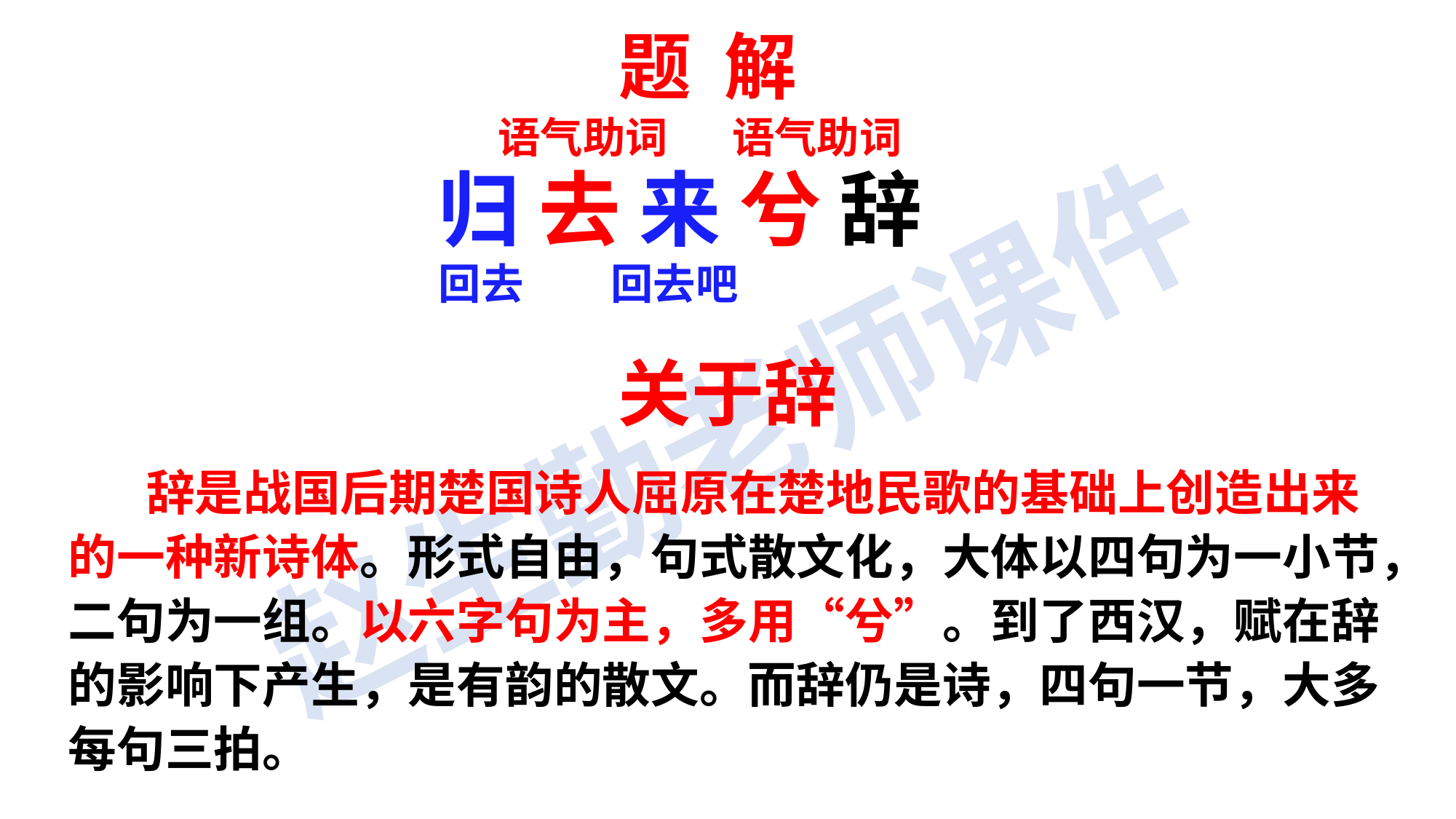

题  解
语气助词
语气助词
归 去 来 兮 辞
回去
回去吧
关于辞
      辞是战国后期楚国诗人屈原在楚地民歌的基础上创造出来的一种新诗体。形式自由，句式散文化，大体以四句为一小节，二句为一组。以六字句为主，多用“兮”。到了西汉，赋在辞的影响下产生，是有韵的散文。而辞仍是诗，四句一节，大多每句三拍。